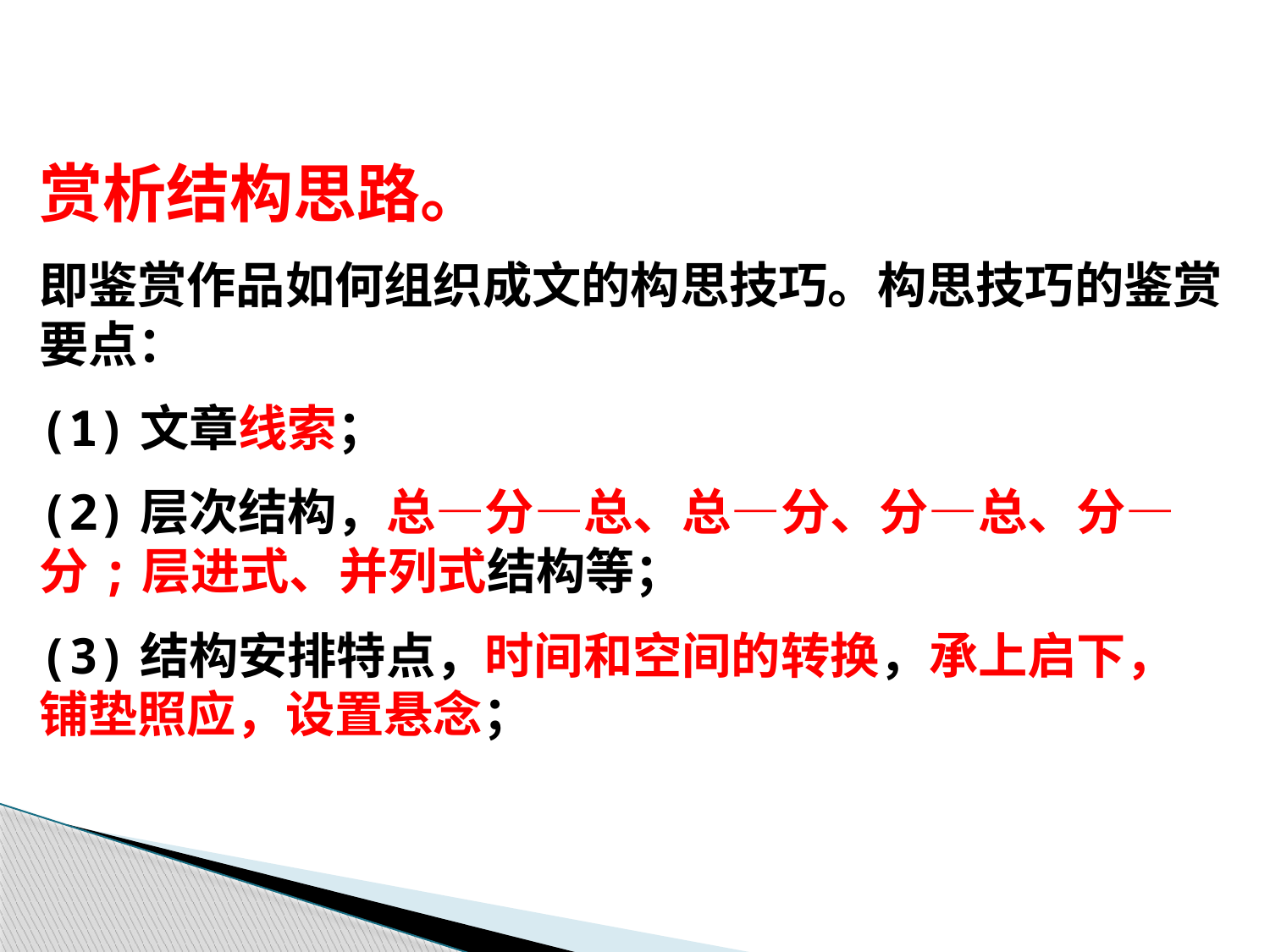

赏析结构思路。
即鉴赏作品如何组织成文的构思技巧。构思技巧的鉴赏要点：
(1)文章线索；
(2)层次结构，总—分—总、总—分、分—总、分—分;层进式、并列式结构等；
(3)结构安排特点，时间和空间的转换，承上启下，铺垫照应，设置悬念；